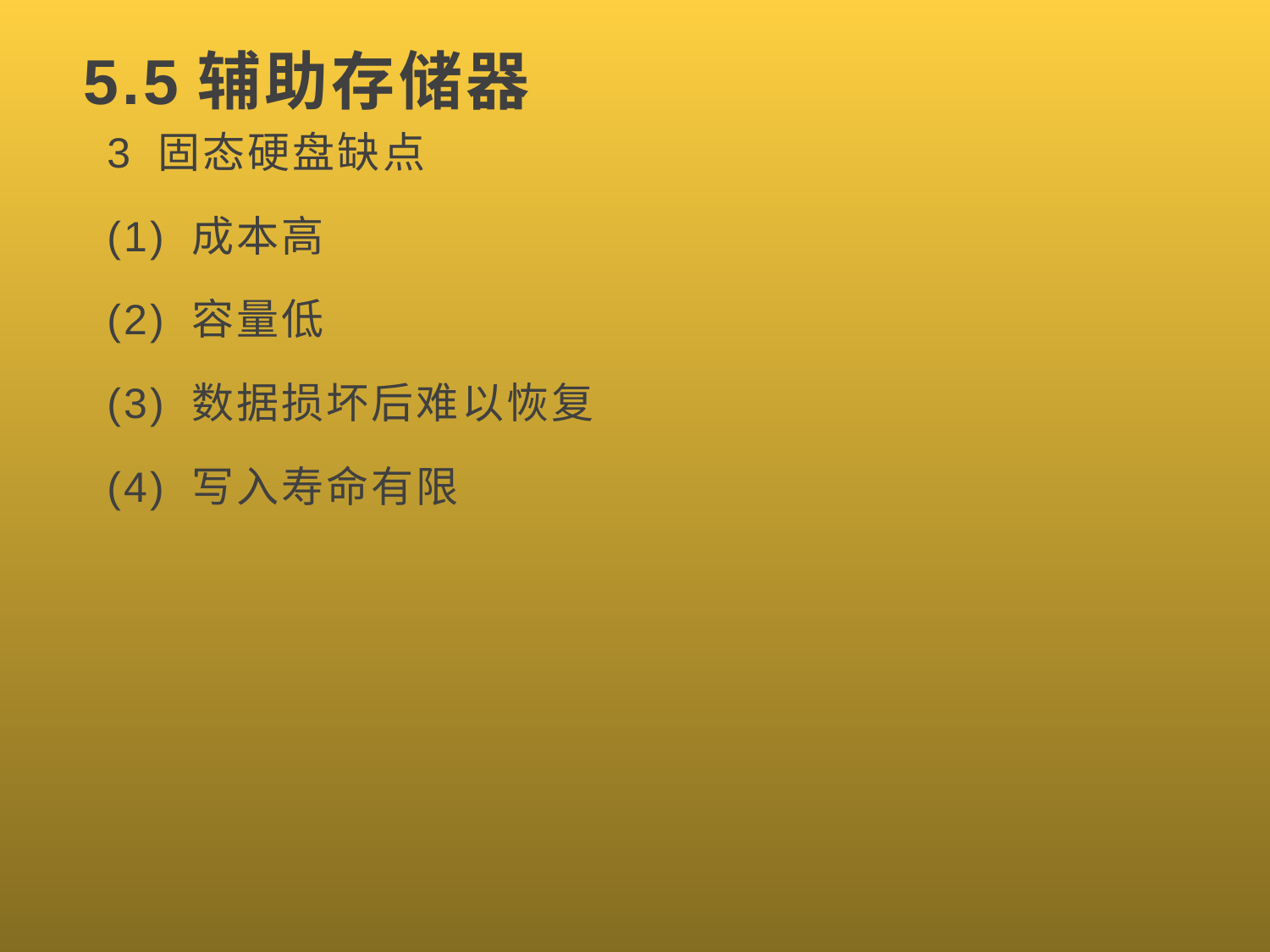

# 5.5辅助存储器

3 固态硬盘缺点
(1) 成本高
(2) 容量低
(3) 数据损坏后难以恢复
(4) 写入寿命有限